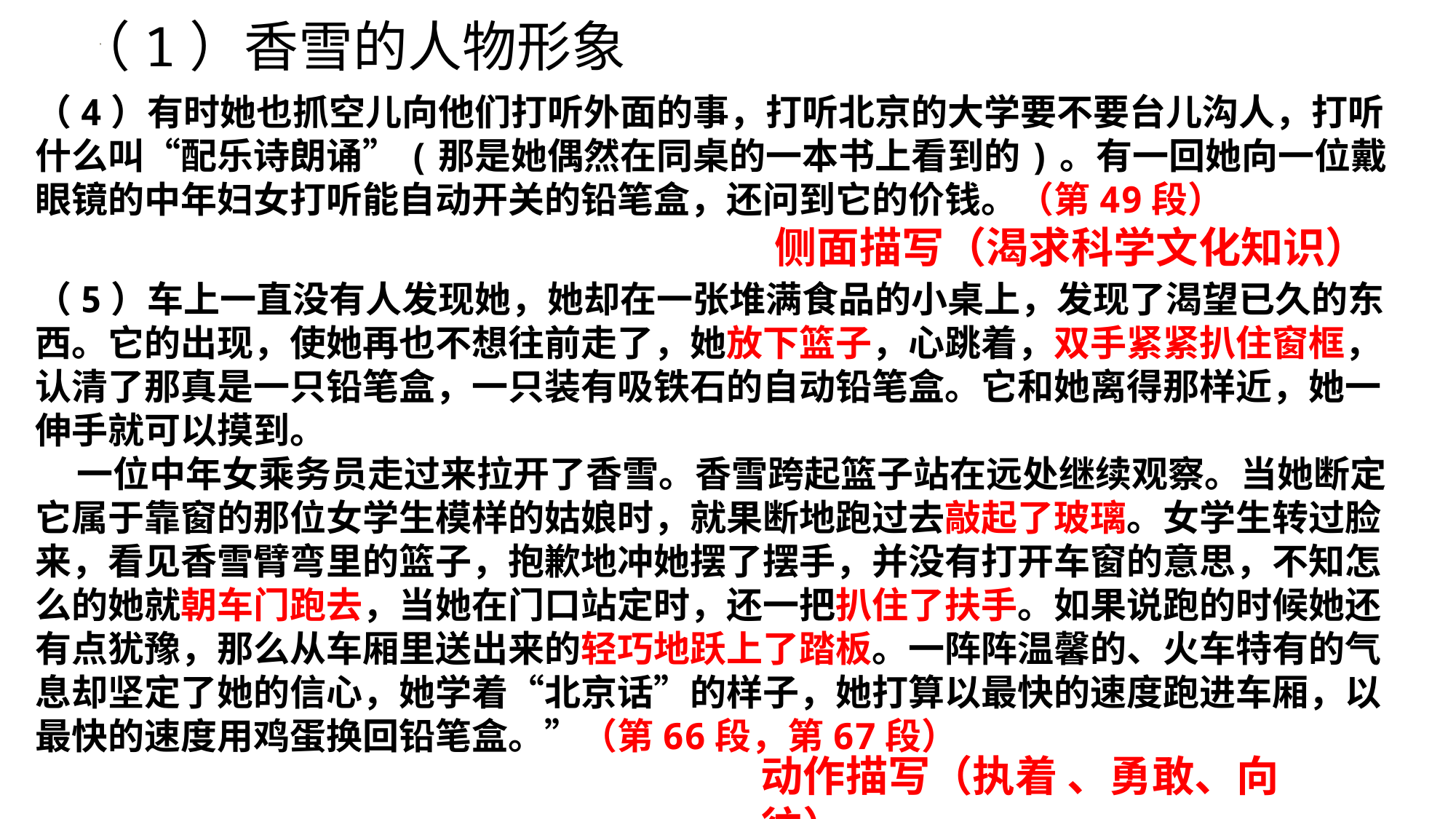

（1）香雪的人物形象
（4）有时她也抓空儿向他们打听外面的事，打听北京的大学要不要台儿沟人，打听什么叫“配乐诗朗诵”(那是她偶然在同桌的一本书上看到的)。有一回她向一位戴眼镜的中年妇女打听能自动开关的铅笔盒，还问到它的价钱。（第49段）
 侧面描写（渴求科学文化知识）
（5）车上一直没有人发现她，她却在一张堆满食品的小桌上，发现了渴望已久的东西。它的出现，使她再也不想往前走了，她放下篮子，心跳着，双手紧紧扒住窗框，认清了那真是一只铅笔盒，一只装有吸铁石的自动铅笔盒。它和她离得那样近，她一伸手就可以摸到。
    一位中年女乘务员走过来拉开了香雪。香雪跨起篮子站在远处继续观察。当她断定它属于靠窗的那位女学生模样的姑娘时，就果断地跑过去敲起了玻璃。女学生转过脸来，看见香雪臂弯里的篮子，抱歉地冲她摆了摆手，并没有打开车窗的意思，不知怎么的她就朝车门跑去，当她在门口站定时，还一把扒住了扶手。如果说跑的时候她还有点犹豫，那么从车厢里送出来的轻巧地跃上了踏板。一阵阵温馨的、火车特有的气息却坚定了她的信心，她学着“北京话”的样子，她打算以最快的速度跑进车厢，以最快的速度用鸡蛋换回铅笔盒。”（第66段，第67段）
动作描写（执着 、勇敢、向往）